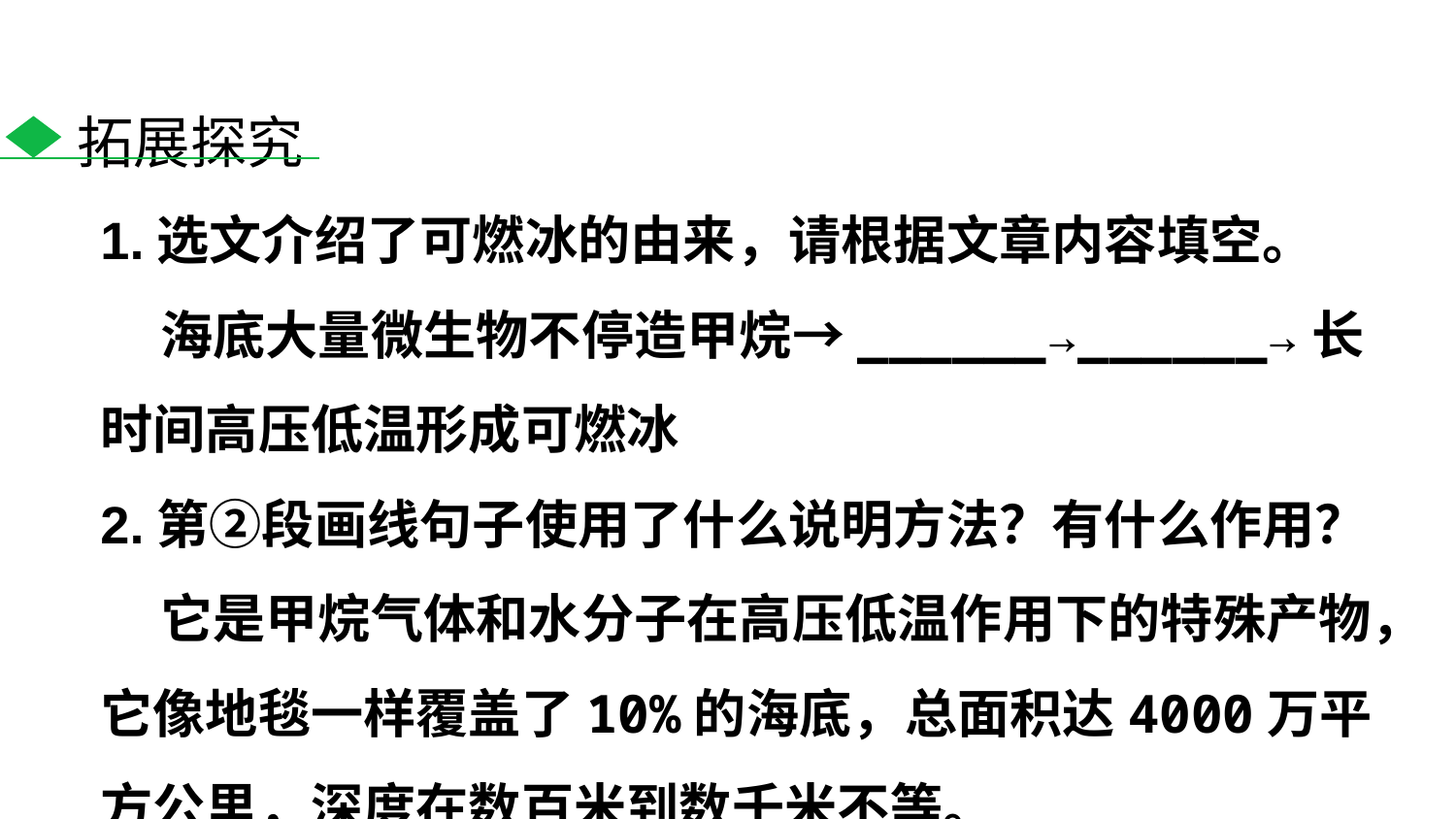

拓展探究

1.选文介绍了可燃冰的由来，请根据文章内容填空。
    海底大量微生物不停造甲烷→______→______→长时间高压低温形成可燃冰
2.第②段画线句子使用了什么说明方法？有什么作用？
    它是甲烷气体和水分子在高压低温作用下的特殊产物，它像地毯一样覆盖了10%的海底，总面积达4000万平方公里，深度在数百米到数千米不等。